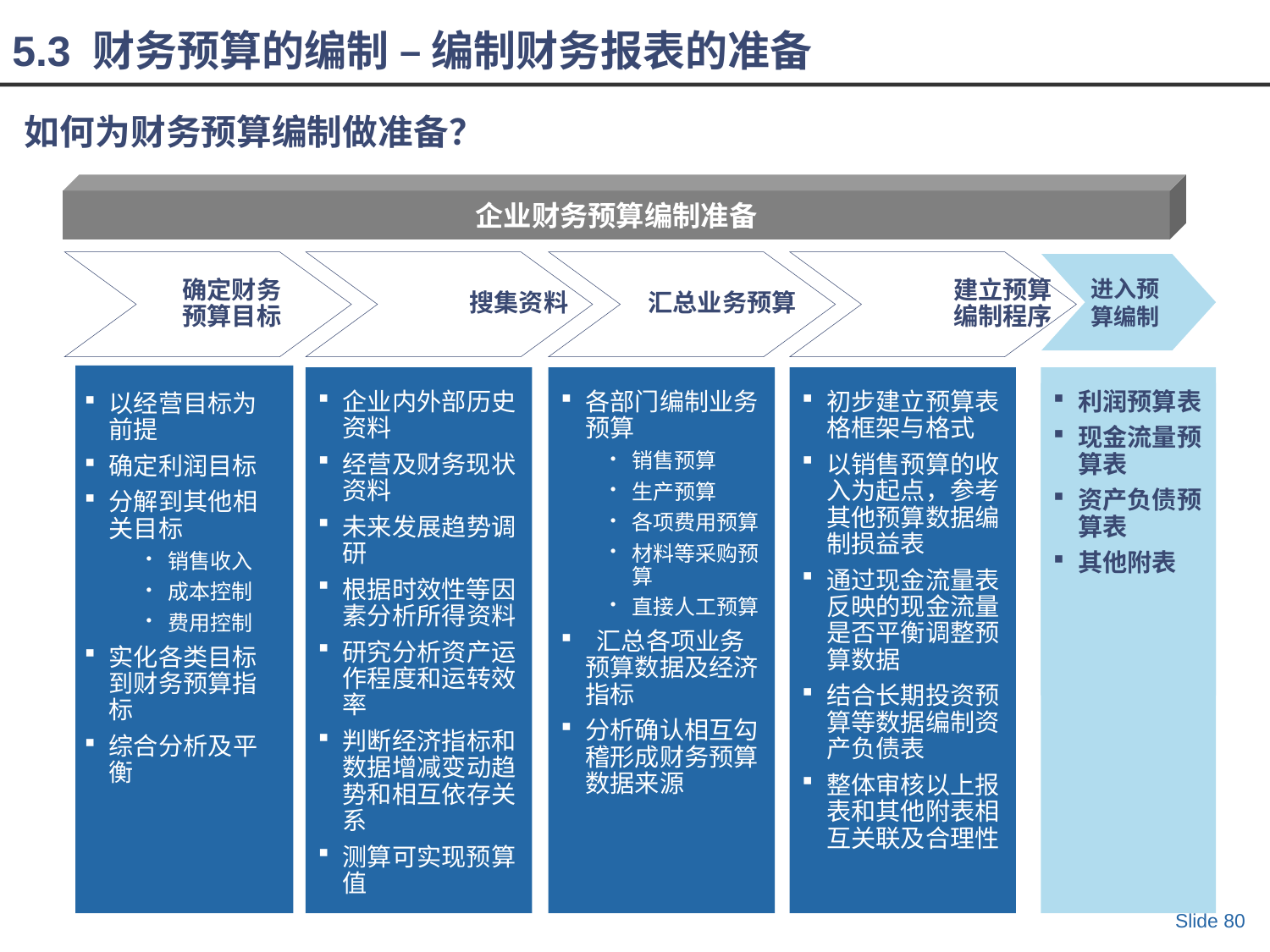

5.3 财务预算的编制 – 编制财务报表的准备

如何为财务预算编制做准备？
企业财务预算编制准备
确定财务
预算目标
搜集资料
汇总业务预算
建立预算
编制程序
进入预
算编制

企业内外部历史资料
经营及财务现状资料
未来发展趋势调研
根据时效性等因素分析所得资料
研究分析资产运作程度和运转效率
判断经济指标和数据增减变动趋势和相互依存关系
测算可实现预算值
各部门编制业务预算
销售预算
生产预算
各项费用预算
材料等采购预算
直接人工预算
 汇总各项业务预算数据及经济指标
分析确认相互勾稽形成财务预算数据来源
初步建立预算表格框架与格式
以销售预算的收入为起点，参考其他预算数据编制损益表
通过现金流量表反映的现金流量是否平衡调整预算数据
结合长期投资预算等数据编制资产负债表
整体审核以上报表和其他附表相互关联及合理性
利润预算表
现金流量预算表
资产负债预算表
其他附表
以经营目标为前提
确定利润目标
分解到其他相关目标
销售收入
成本控制
费用控制
实化各类目标到财务预算指标
综合分析及平衡
Slide 80